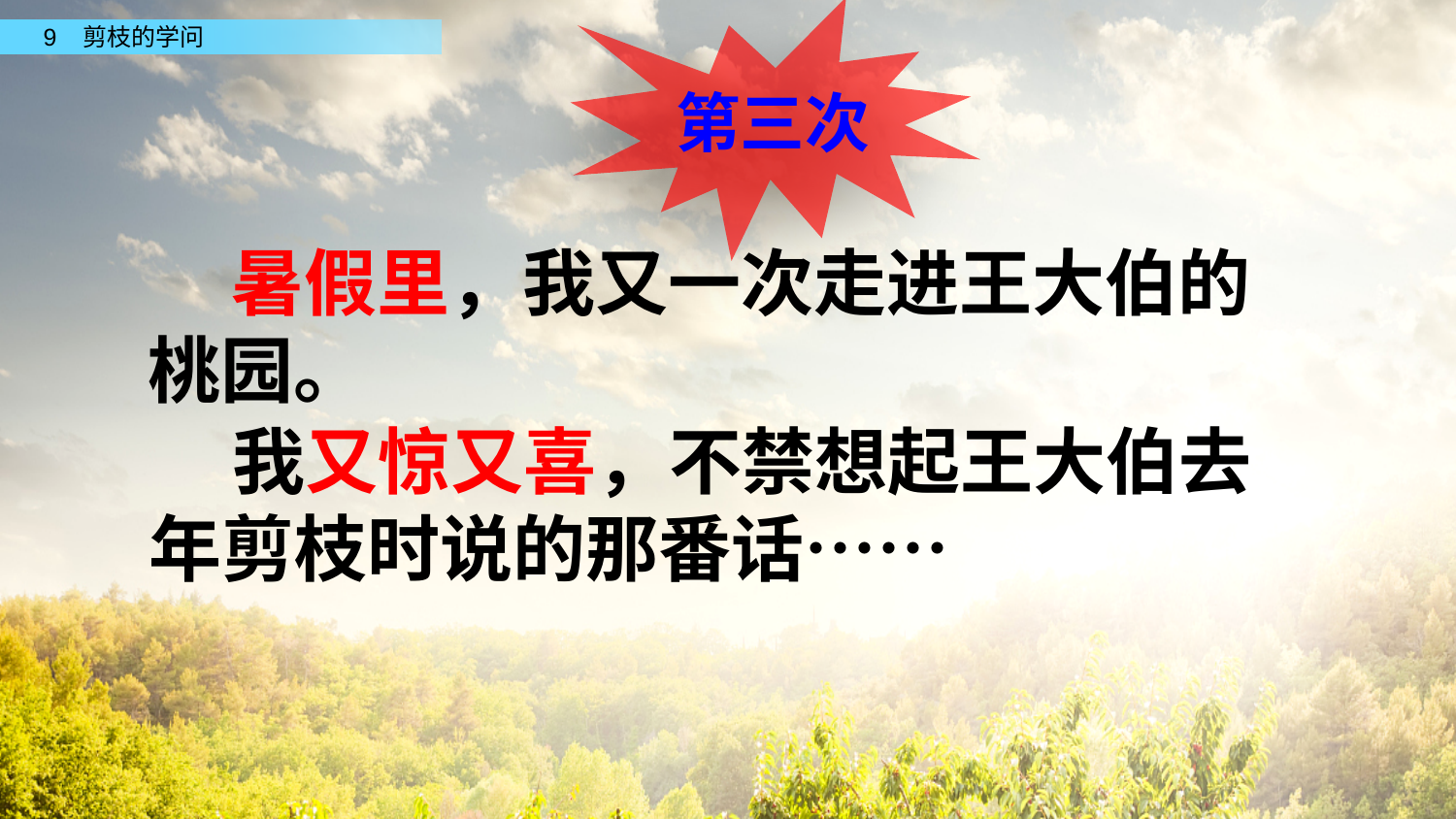

第三次
    暑假里，我又一次走进王大伯的桃园。
    我又惊又喜，不禁想起王大伯去年剪枝时说的那番话……